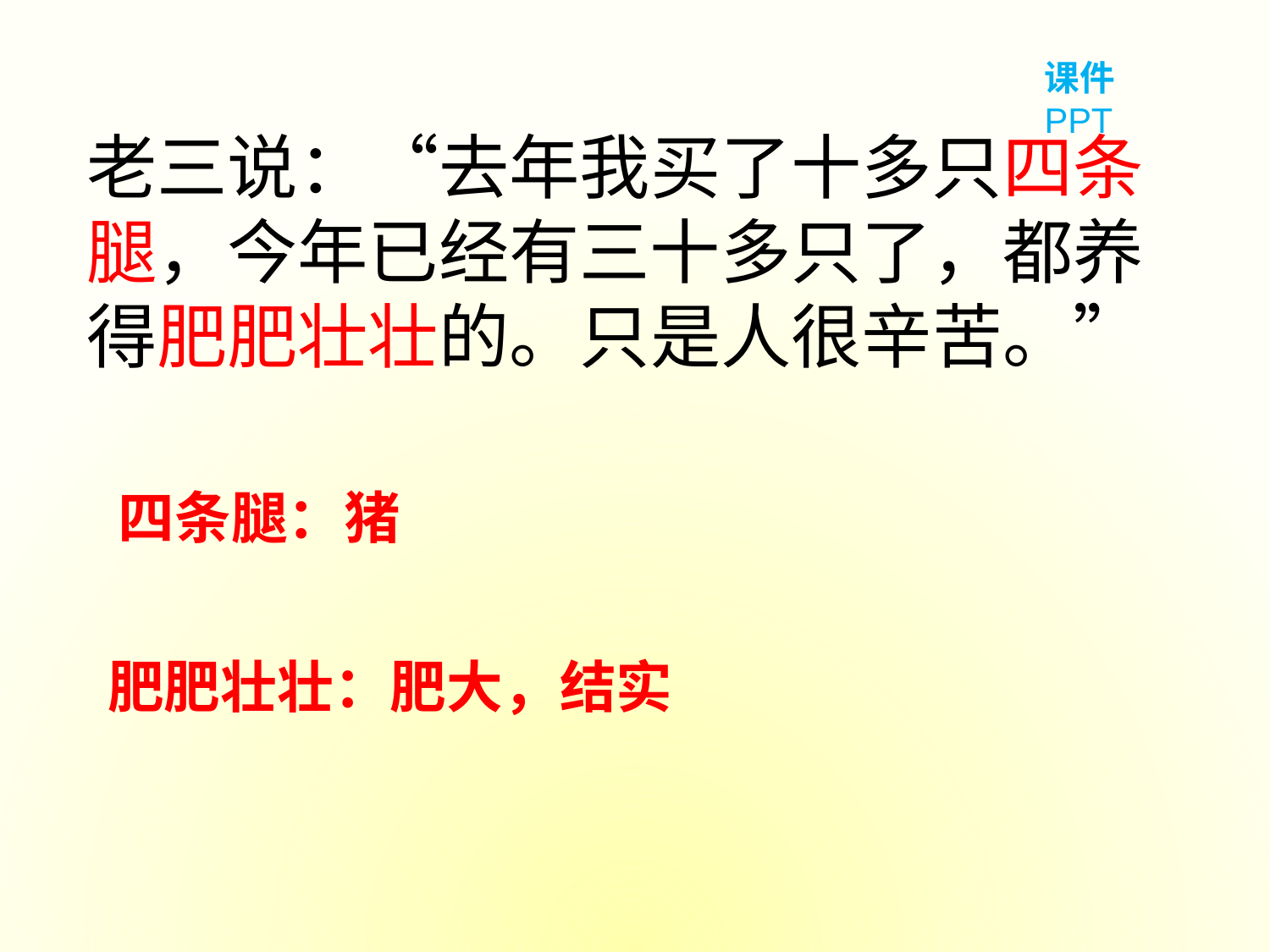

课件PPT
老三说：“去年我买了十多只四条腿，今年已经有三十多只了，都养得肥肥壮壮的。只是人很辛苦。”
四条腿：猪
肥肥壮壮：肥大，结实